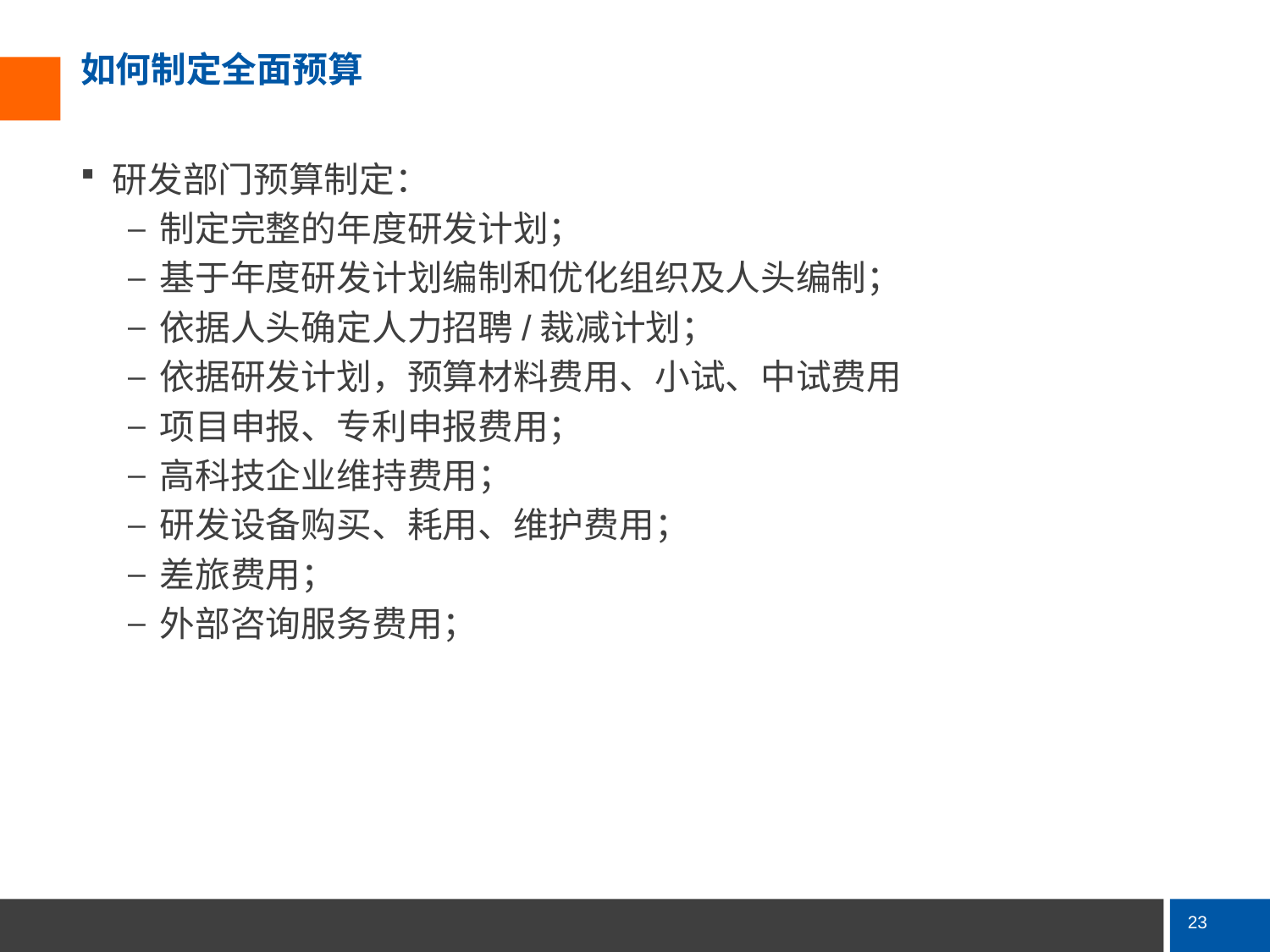

# 如何制定全面预算
研发部门预算制定：
制定完整的年度研发计划；
基于年度研发计划编制和优化组织及人头编制；
依据人头确定人力招聘/裁减计划；
依据研发计划，预算材料费用、小试、中试费用
项目申报、专利申报费用；
高科技企业维持费用；
研发设备购买、耗用、维护费用；
差旅费用；
外部咨询服务费用；